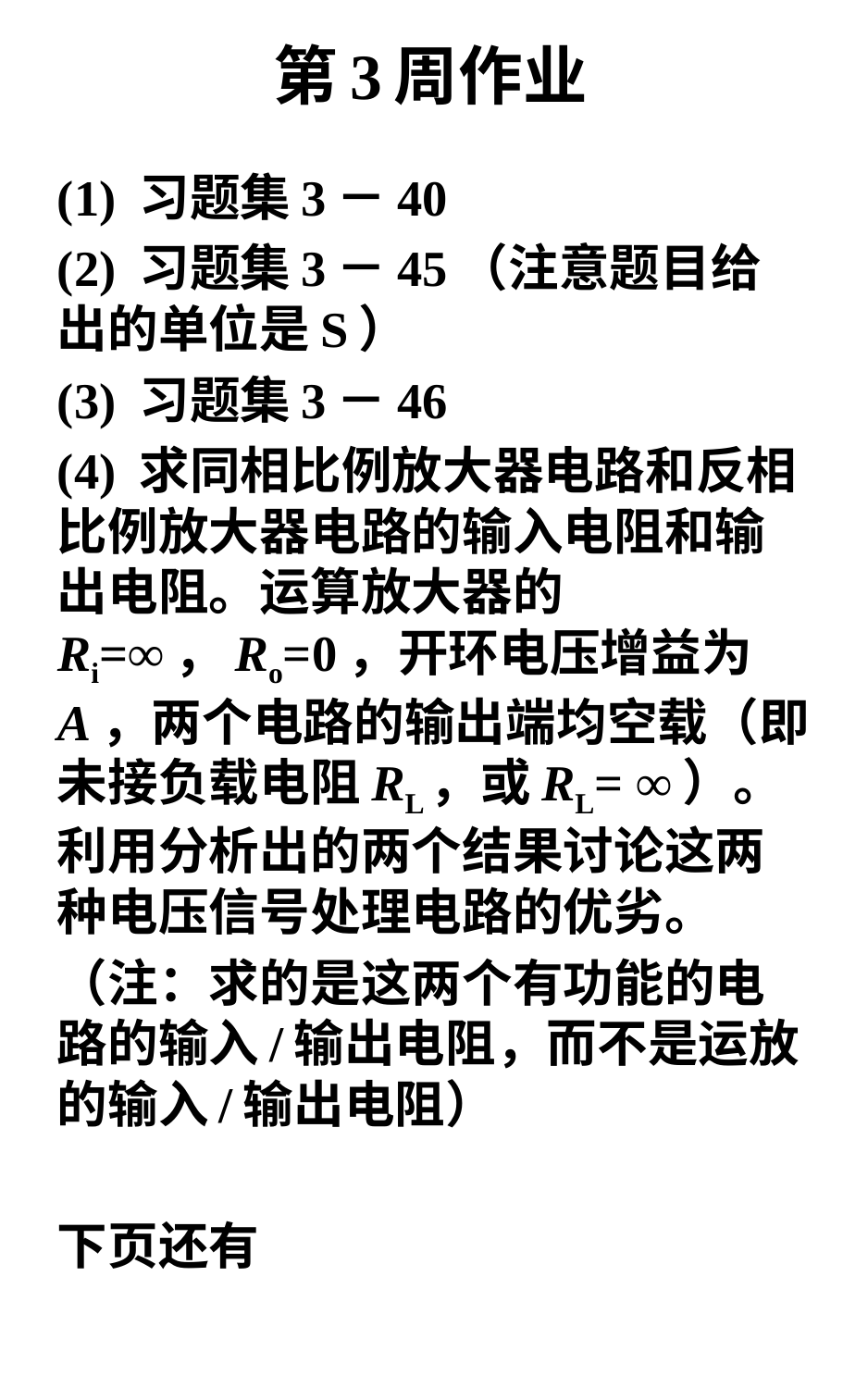

# 第3周作业
(1) 习题集3－40
(2) 习题集3－45（注意题目给出的单位是S）
(3) 习题集3－46
(4) 求同相比例放大器电路和反相比例放大器电路的输入电阻和输出电阻。运算放大器的Ri=∞，Ro=0，开环电压增益为A，两个电路的输出端均空载（即未接负载电阻RL，或RL= ∞）。利用分析出的两个结果讨论这两种电压信号处理电路的优劣。
（注：求的是这两个有功能的电路的输入/输出电阻，而不是运放的输入/输出电阻）

下页还有